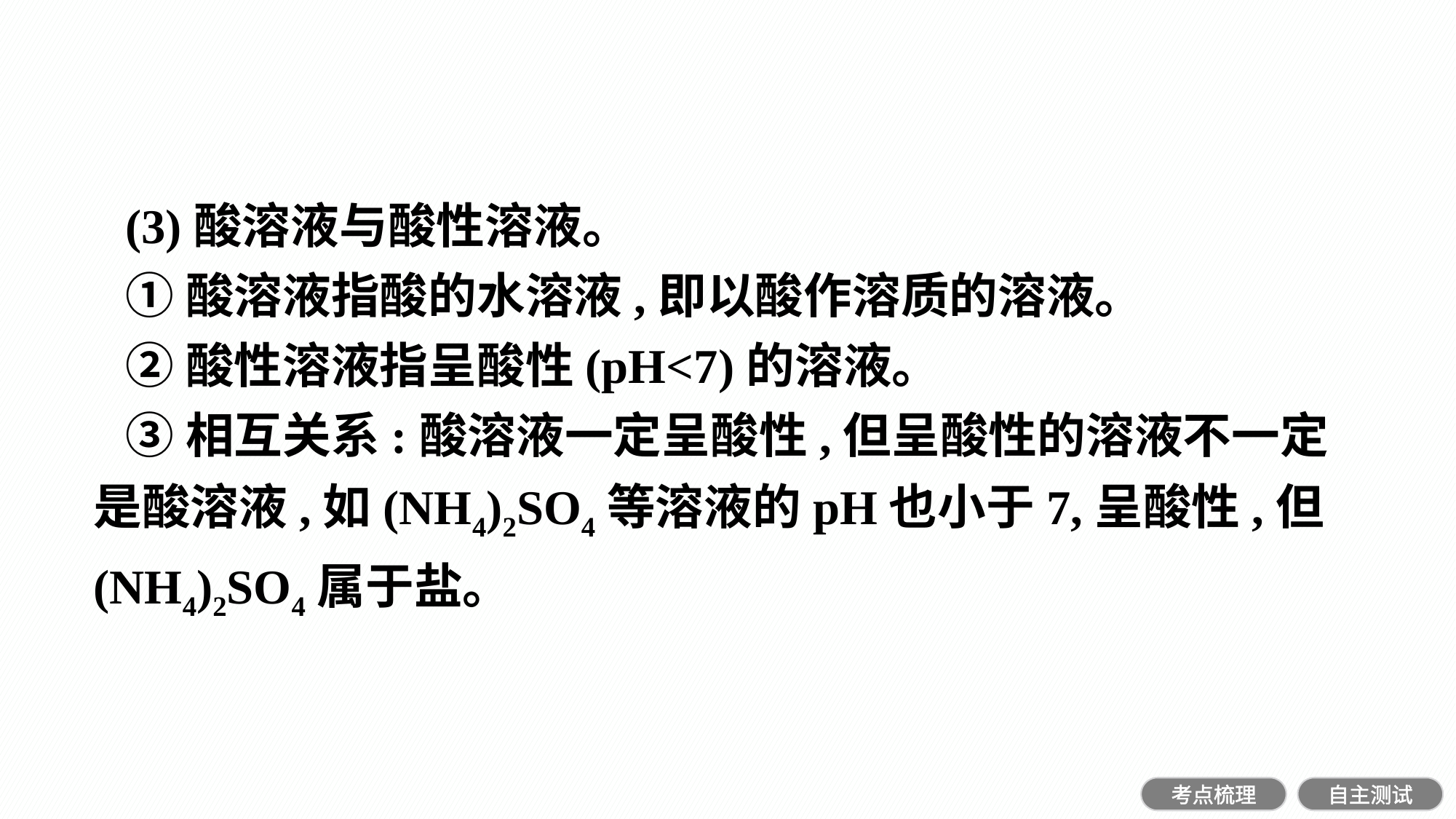

(3)酸溶液与酸性溶液。
①酸溶液指酸的水溶液,即以酸作溶质的溶液。
②酸性溶液指呈酸性(pH<7)的溶液。
③相互关系:酸溶液一定呈酸性,但呈酸性的溶液不一定是酸溶液,如(NH4)2SO4等溶液的pH也小于7,呈酸性,但(NH4)2SO4属于盐。